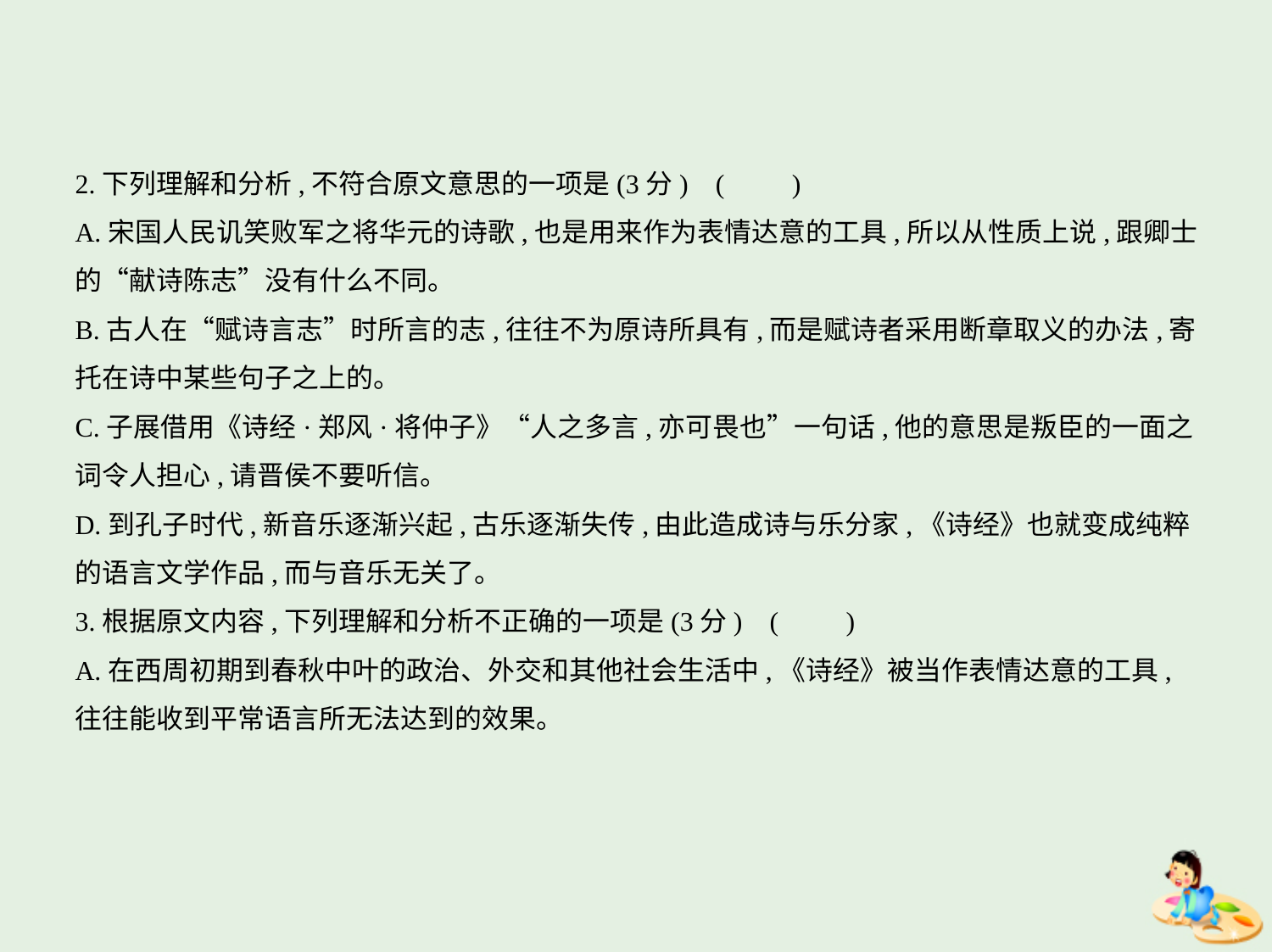

2.下列理解和分析,不符合原文意思的一项是(3分) (　　)
A.宋国人民讥笑败军之将华元的诗歌,也是用来作为表情达意的工具,所以从性质上说,跟卿士
的“献诗陈志”没有什么不同。
B.古人在“赋诗言志”时所言的志,往往不为原诗所具有,而是赋诗者采用断章取义的办法,寄
托在诗中某些句子之上的。
C.子展借用《诗经·郑风·将仲子》“人之多言,亦可畏也”一句话,他的意思是叛臣的一面之
词令人担心,请晋侯不要听信。
D.到孔子时代,新音乐逐渐兴起,古乐逐渐失传,由此造成诗与乐分家,《诗经》也就变成纯粹
的语言文学作品,而与音乐无关了。
3.根据原文内容,下列理解和分析不正确的一项是(3分) (　　)
A.在西周初期到春秋中叶的政治、外交和其他社会生活中,《诗经》被当作表情达意的工具,
往往能收到平常语言所无法达到的效果。